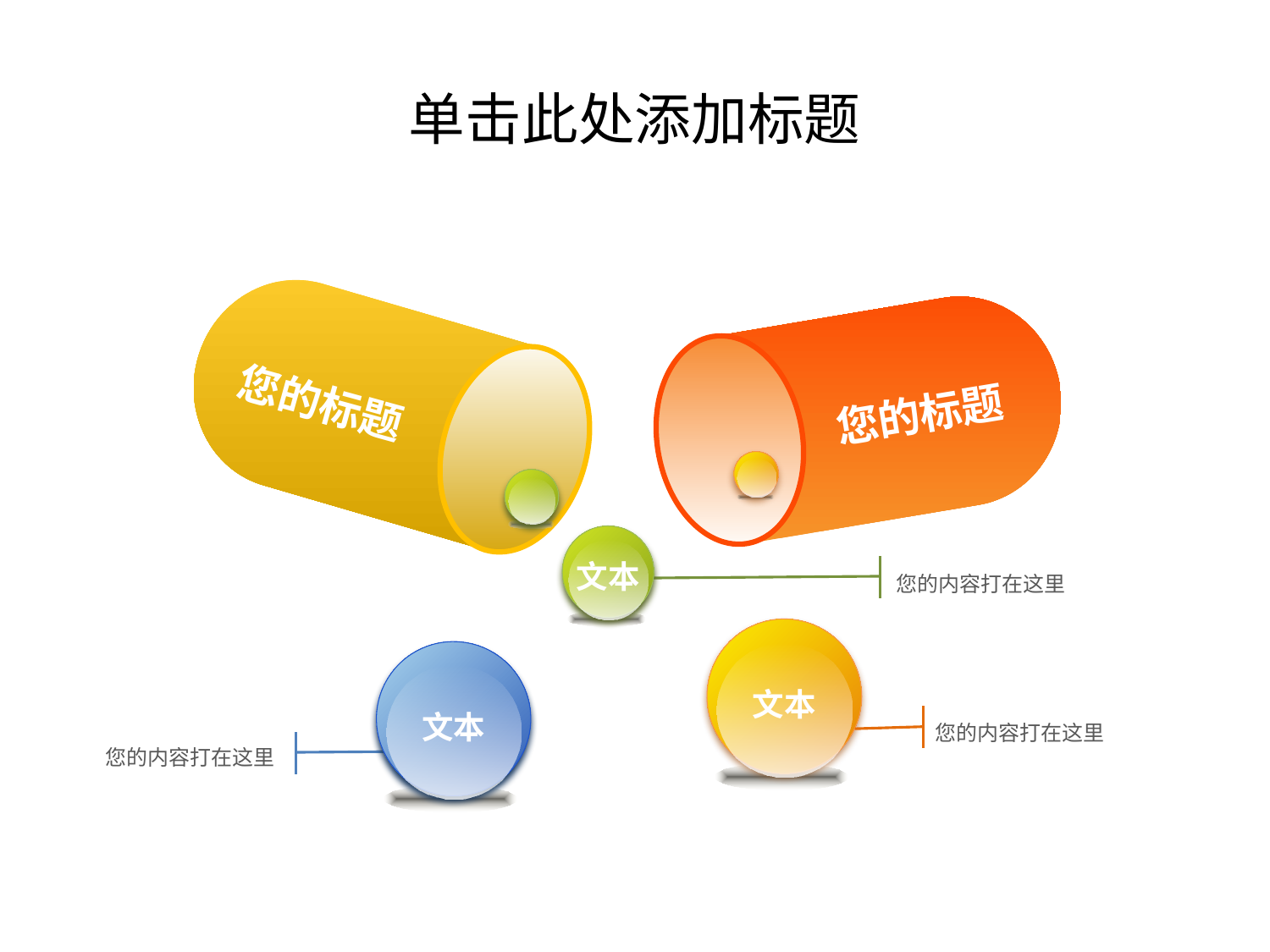

# 单击此处添加标题

您的标题
您的标题

文本
您的内容打在这里

文本
文本
您的内容打在这里
您的内容打在这里